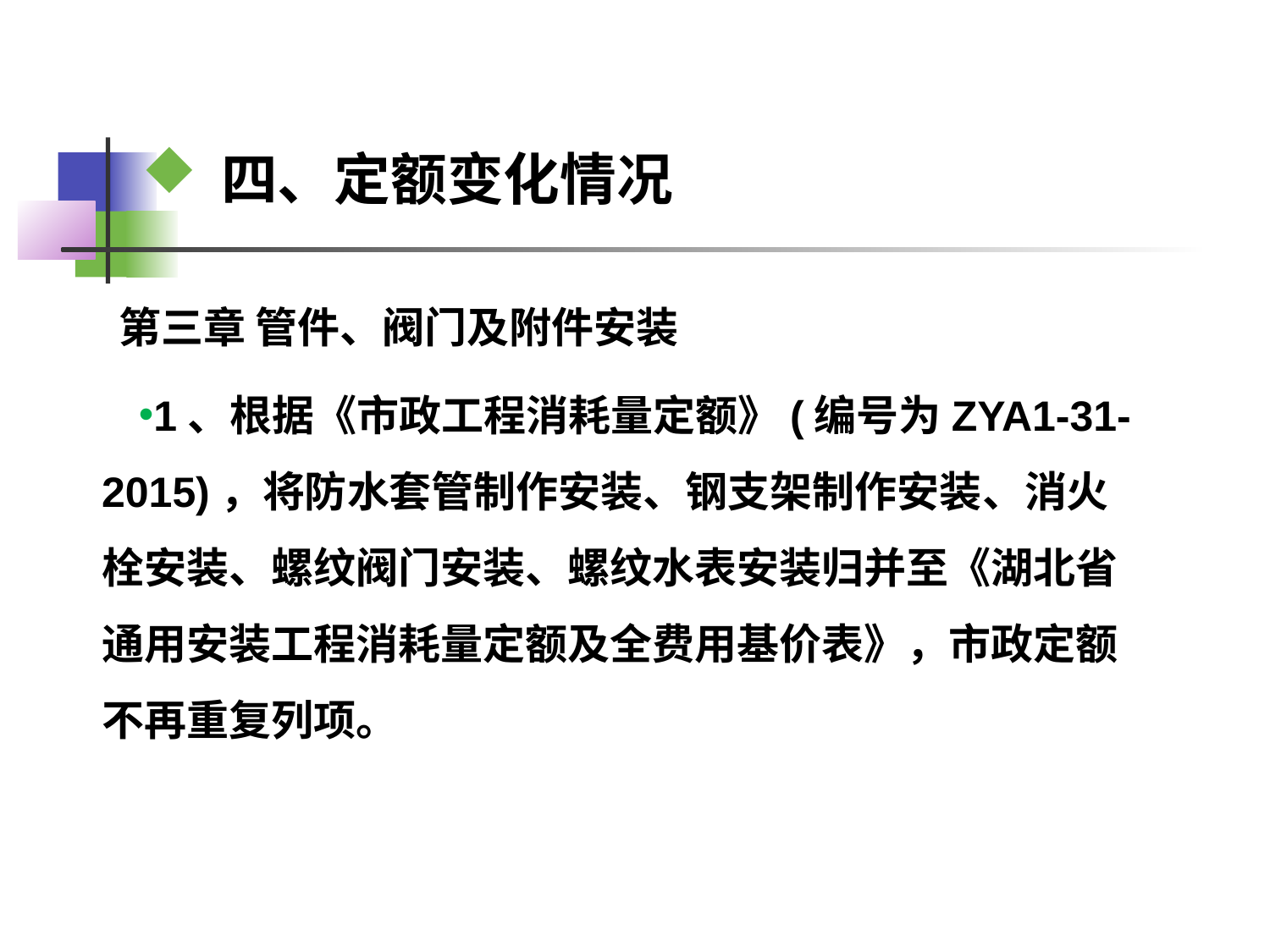

四、定额变化情况
第三章 管件、阀门及附件安装
1、根据《市政工程消耗量定额》(编号为ZYA1-31-2015)，将防水套管制作安装、钢支架制作安装、消火栓安装、螺纹阀门安装、螺纹水表安装归并至《湖北省通用安装工程消耗量定额及全费用基价表》，市政定额不再重复列项。